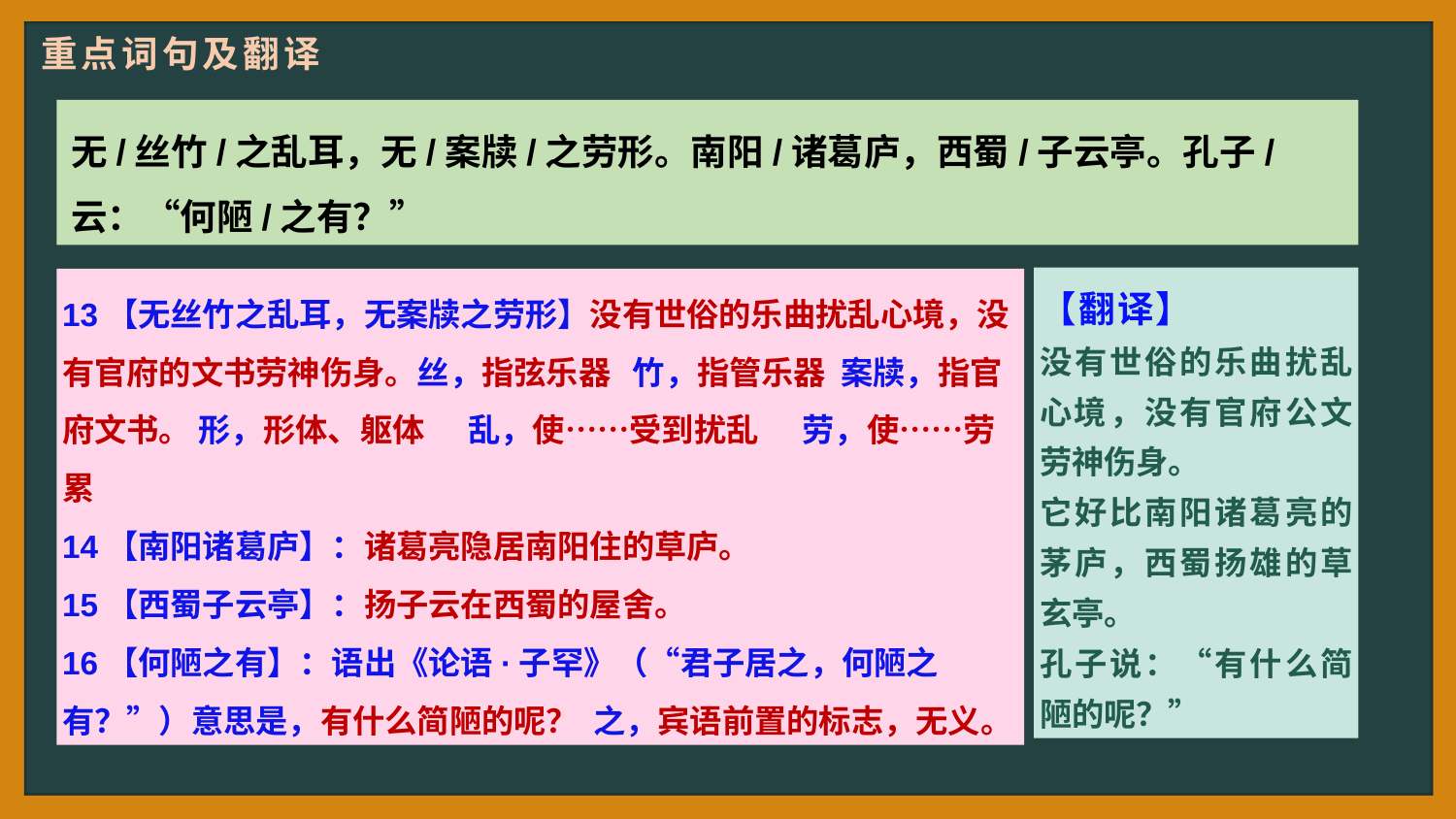

重点词句及翻译
无/丝竹/之乱耳，无/案牍/之劳形。南阳/诸葛庐，西蜀/子云亭。孔子/云：“何陋/之有？”
【翻译】
没有世俗的乐曲扰乱心境，没有官府公文劳神伤身。
它好比南阳诸葛亮的茅庐，西蜀扬雄的草玄亭。
孔子说：“有什么简陋的呢？”
13【无丝竹之乱耳，无案牍之劳形】没有世俗的乐曲扰乱心境，没有官府的文书劳神伤身。丝，指弦乐器   竹，指管乐器  案牍，指官府文书。 形，形体、躯体      乱，使……受到扰乱      劳，使……劳累
14【南阳诸葛庐】：诸葛亮隐居南阳住的草庐。
15【西蜀子云亭】：扬子云在西蜀的屋舍。
16【何陋之有】：语出《论语·子罕》（“君子居之，何陋之有？”）意思是，有什么简陋的呢？  之，宾语前置的标志，无义。